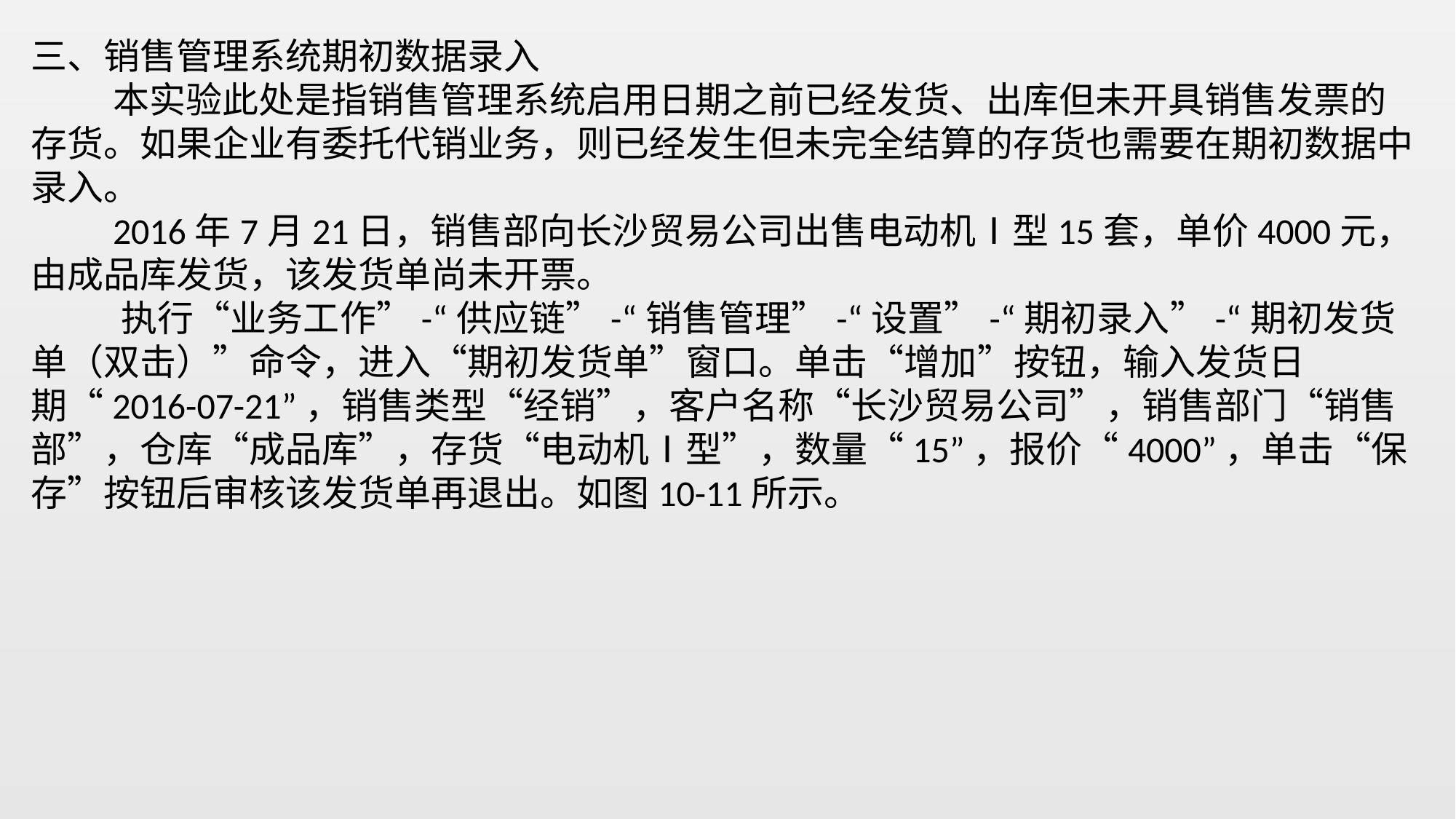

三、销售管理系统期初数据录入
         本实验此处是指销售管理系统启用日期之前已经发货、出库但未开具销售发票的存货。如果企业有委托代销业务，则已经发生但未完全结算的存货也需要在期初数据中录入。
          2016年7月21日，销售部向长沙贸易公司出售电动机Ⅰ型15套，单价4000元，由成品库发货，该发货单尚未开票。
          执行“业务工作”-“供应链”-“销售管理”-“设置”-“期初录入”-“期初发货单（双击）”命令，进入“期初发货单”窗口。单击“增加”按钮，输入发货日期“2016-07-21”，销售类型“经销”，客户名称“长沙贸易公司”，销售部门“销售部”，仓库“成品库”，存货“电动机Ⅰ型”，数量“15”，报价“4000”，单击“保存”按钮后审核该发货单再退出。如图10-11所示。